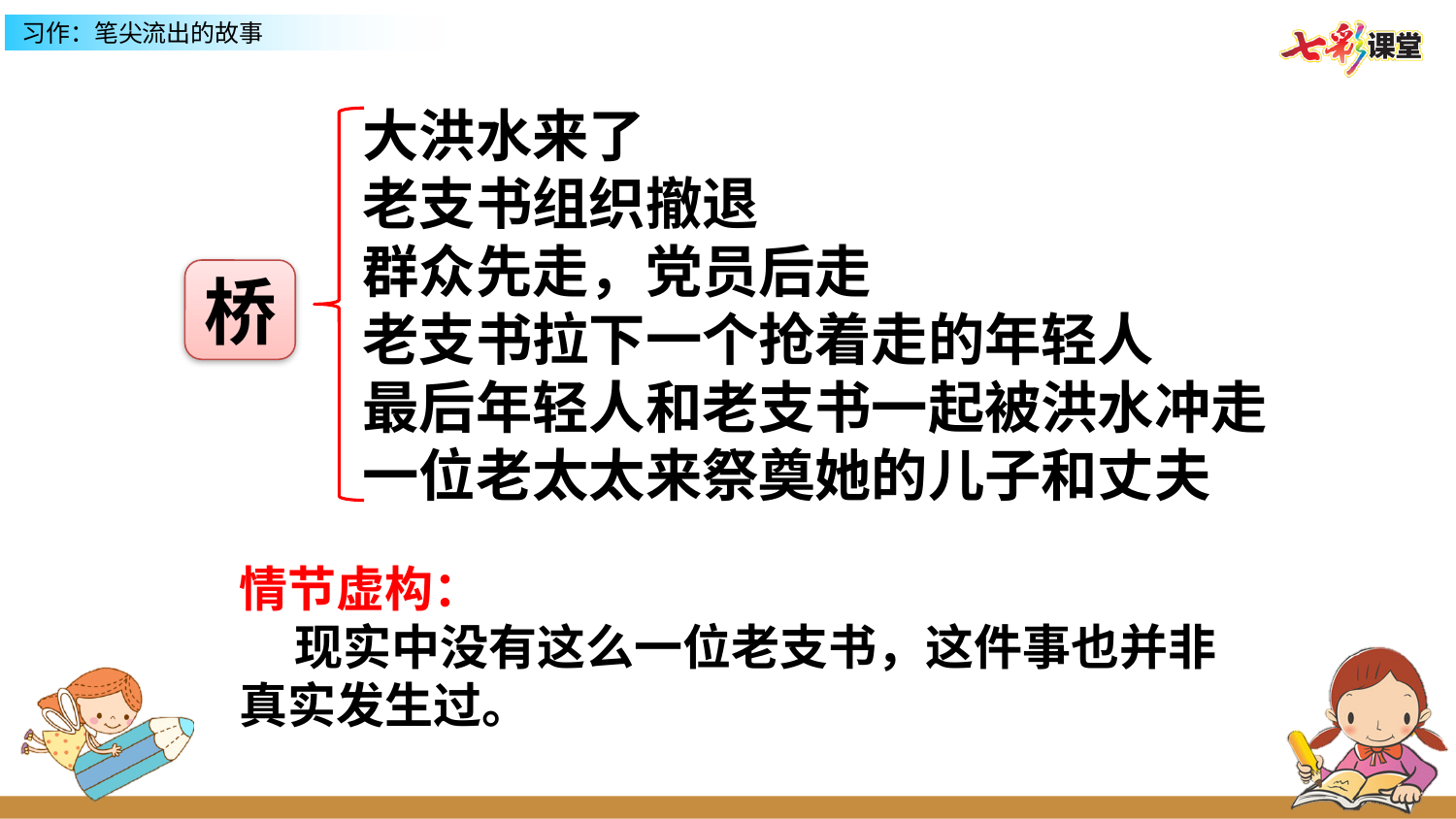

大洪水来了
老支书组织撤退
群众先走，党员后走
老支书拉下一个抢着走的年轻人
最后年轻人和老支书一起被洪水冲走
一位老太太来祭奠她的儿子和丈夫

桥
情节虚构：
    现实中没有这么一位老支书，这件事也并非真实发生过。